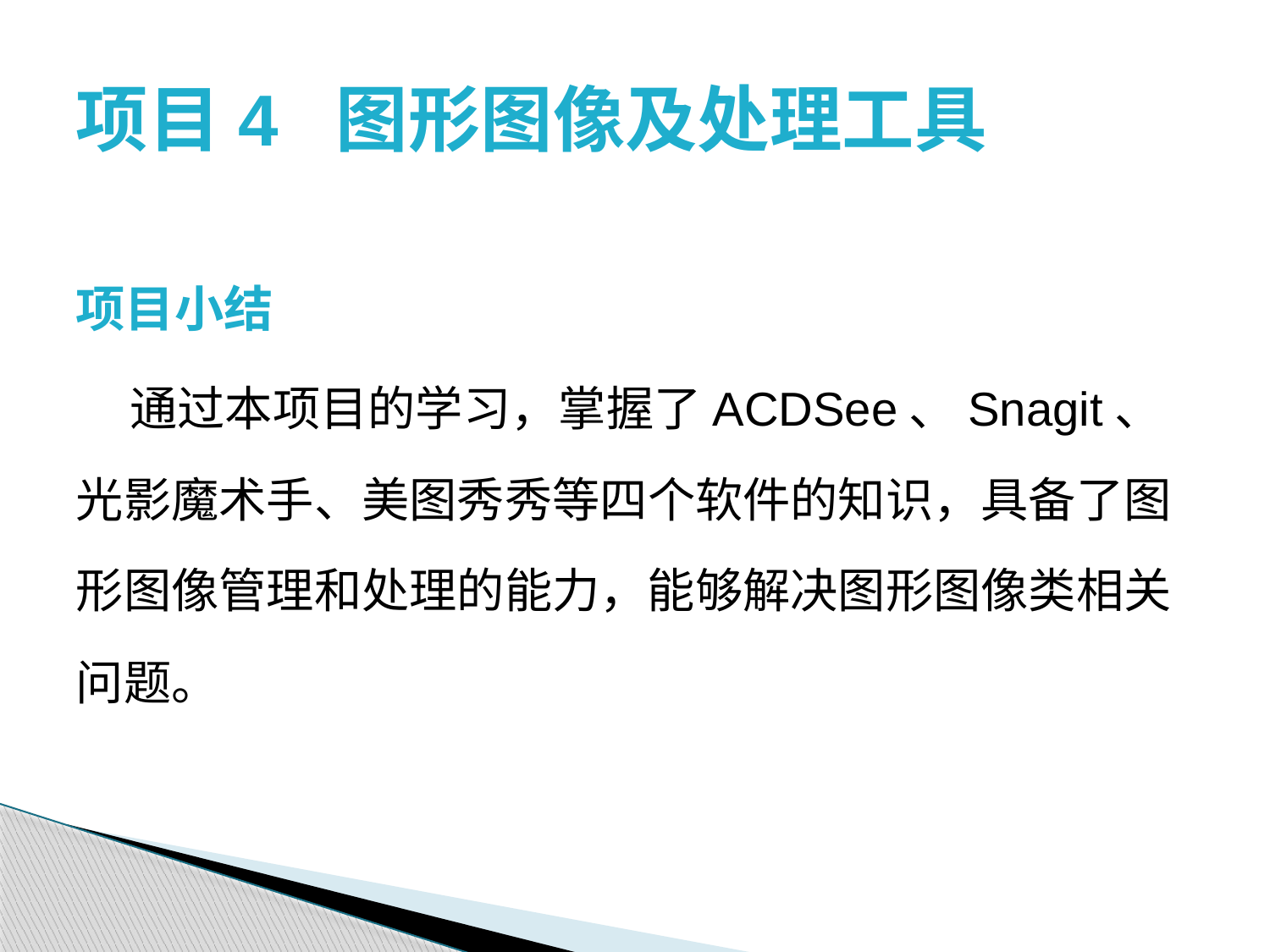

# 项目4  图形图像及处理工具
项目小结
    通过本项目的学习，掌握了ACDSee、Snagit、光影魔术手、美图秀秀等四个软件的知识，具备了图形图像管理和处理的能力，能够解决图形图像类相关问题。